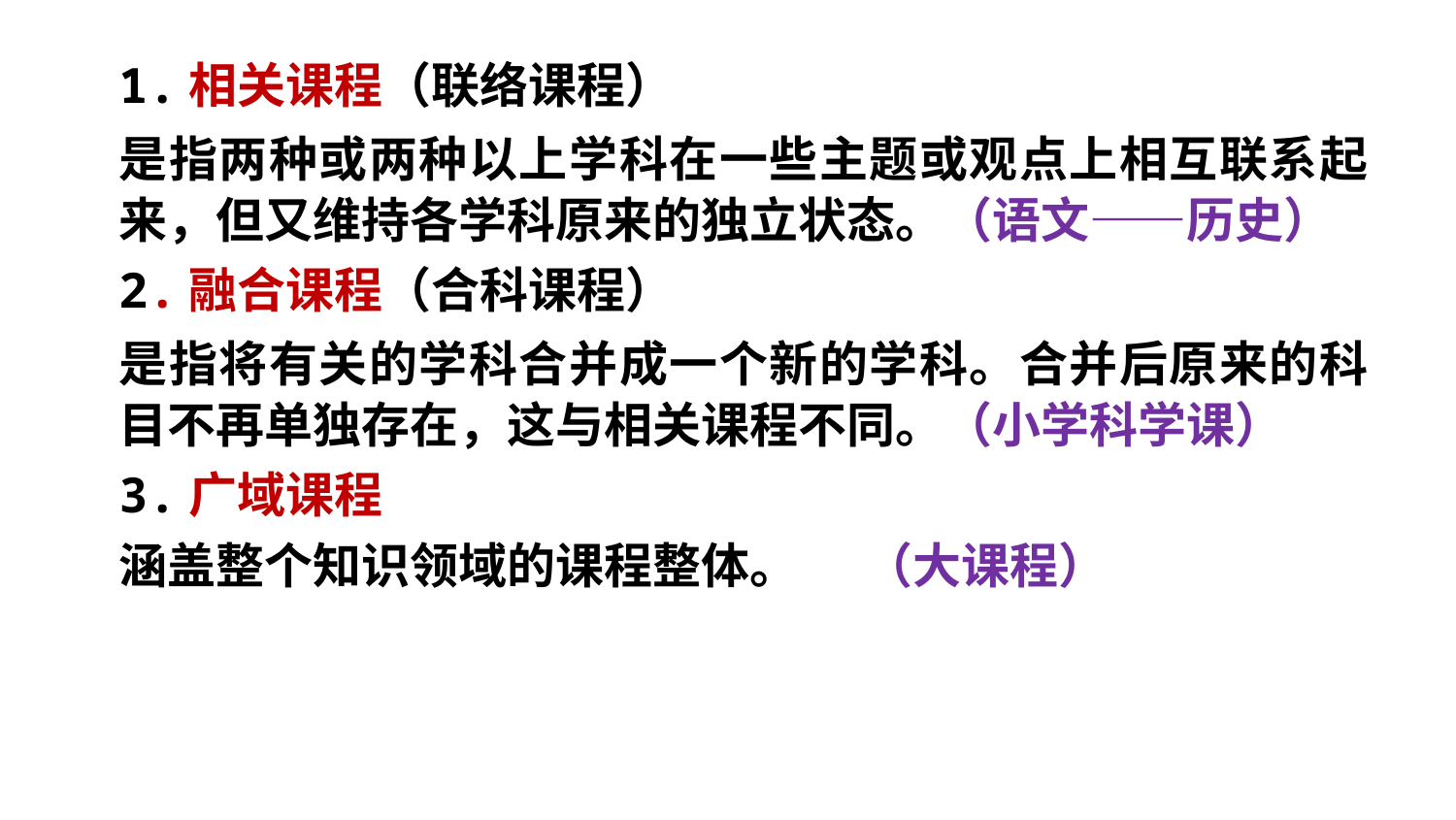

1.相关课程（联络课程）
是指两种或两种以上学科在一些主题或观点上相互联系起来，但又维持各学科原来的独立状态。（语文——历史）
2.融合课程（合科课程）
是指将有关的学科合并成一个新的学科。合并后原来的科目不再单独存在，这与相关课程不同。（小学科学课）
3.广域课程
涵盖整个知识领域的课程整体。      （大课程）